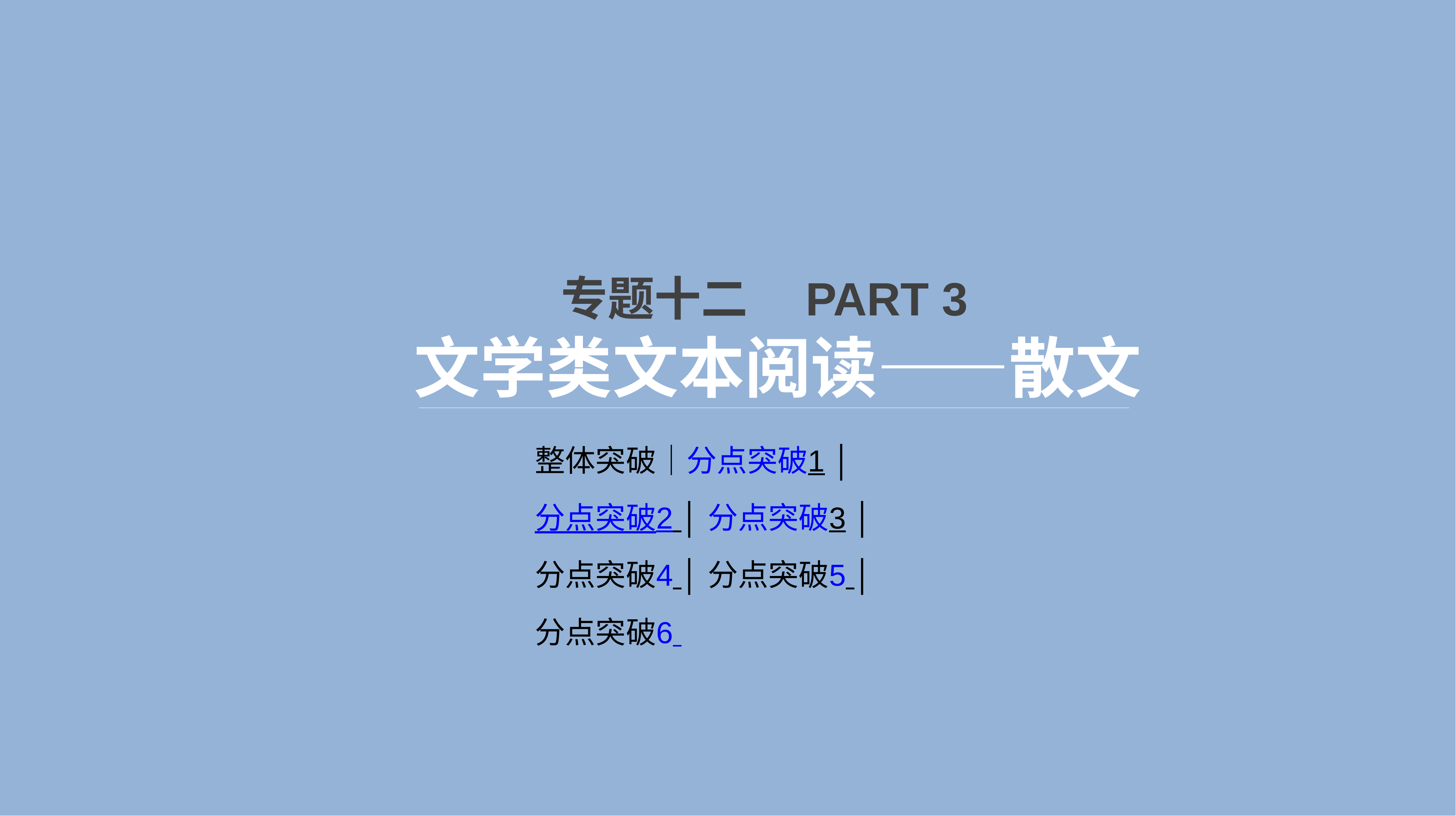

专题十二　PART 3
文学类文本阅读——散文
整体突破│分点突破1 │
分点突破2 │分点突破3 │分点突破4 │分点突破5 │分点突破6